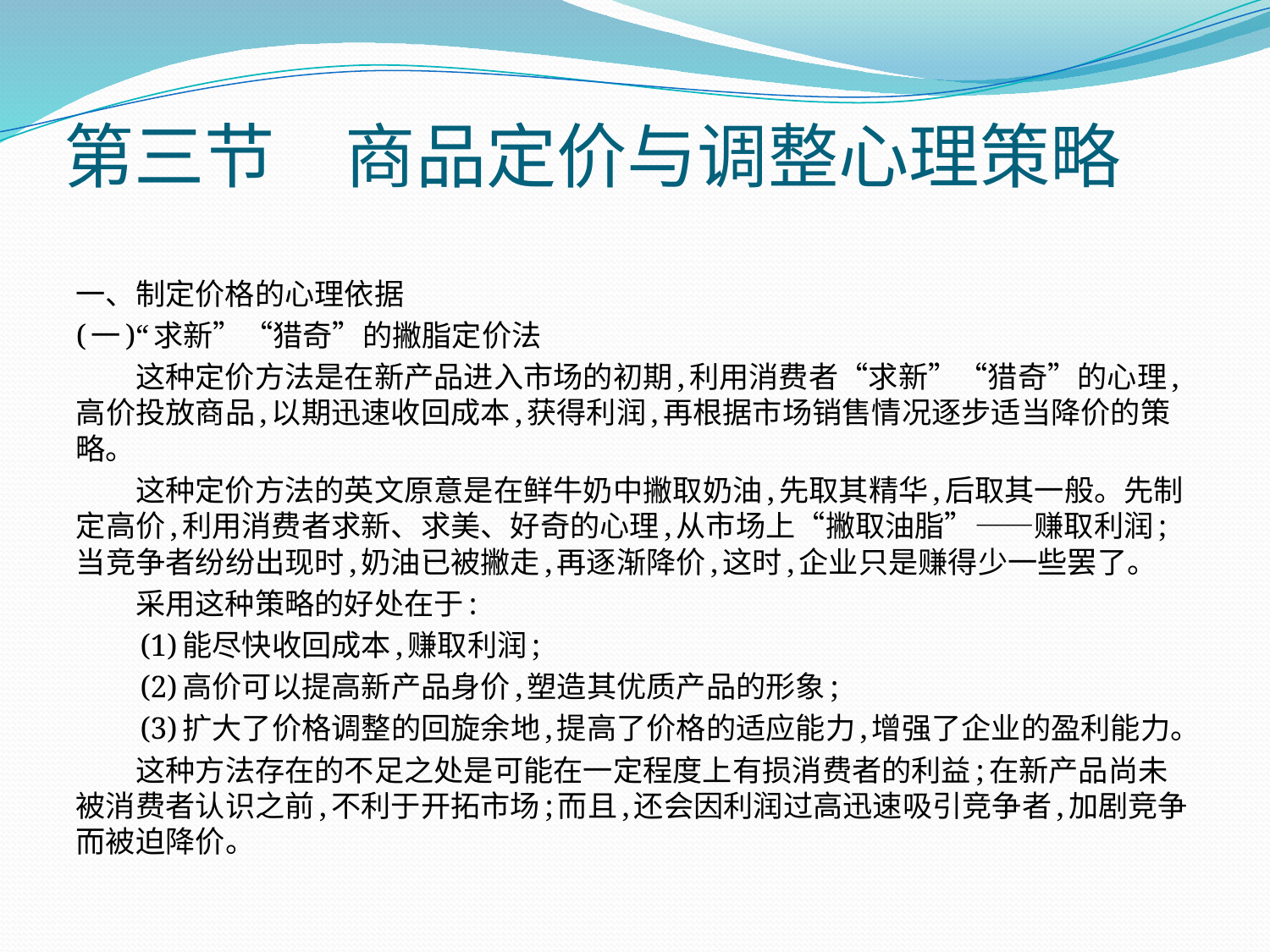

# 第三节　商品定价与调整心理策略
一、制定价格的心理依据
(一)“求新”“猎奇”的撇脂定价法
　　这种定价方法是在新产品进入市场的初期,利用消费者“求新”“猎奇”的心理,高价投放商品,以期迅速收回成本,获得利润,再根据市场销售情况逐步适当降价的策略。
　　这种定价方法的英文原意是在鲜牛奶中撇取奶油,先取其精华,后取其一般。先制定高价,利用消费者求新、求美、好奇的心理,从市场上“撇取油脂”——赚取利润;当竞争者纷纷出现时,奶油已被撇走,再逐渐降价,这时,企业只是赚得少一些罢了。
　　采用这种策略的好处在于:
　　(1)能尽快收回成本,赚取利润;
　　(2)高价可以提高新产品身价,塑造其优质产品的形象;
　　(3)扩大了价格调整的回旋余地,提高了价格的适应能力,增强了企业的盈利能力。
　　这种方法存在的不足之处是可能在一定程度上有损消费者的利益;在新产品尚未被消费者认识之前,不利于开拓市场;而且,还会因利润过高迅速吸引竞争者,加剧竞争而被迫降价。